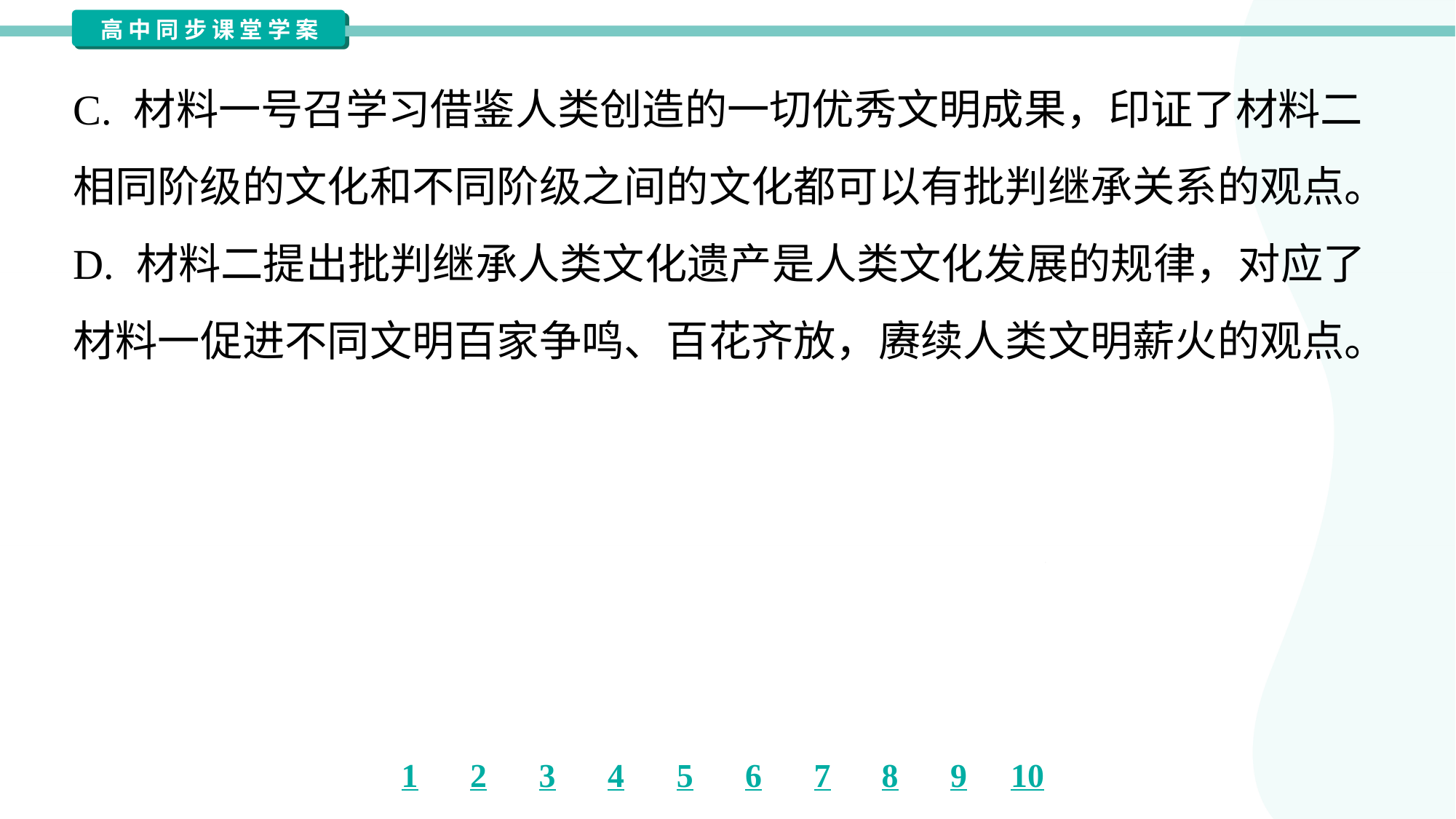

C. 材料一号召学习借鉴人类创造的一切优秀文明成果，印证了材料二
相同阶级的文化和不同阶级之间的文化都可以有批判继承关系的观点。
D. 材料二提出批判继承人类文化遗产是人类文化发展的规律，对应了
材料一促进不同文明百家争鸣、百花齐放，赓续人类文明薪火的观点。